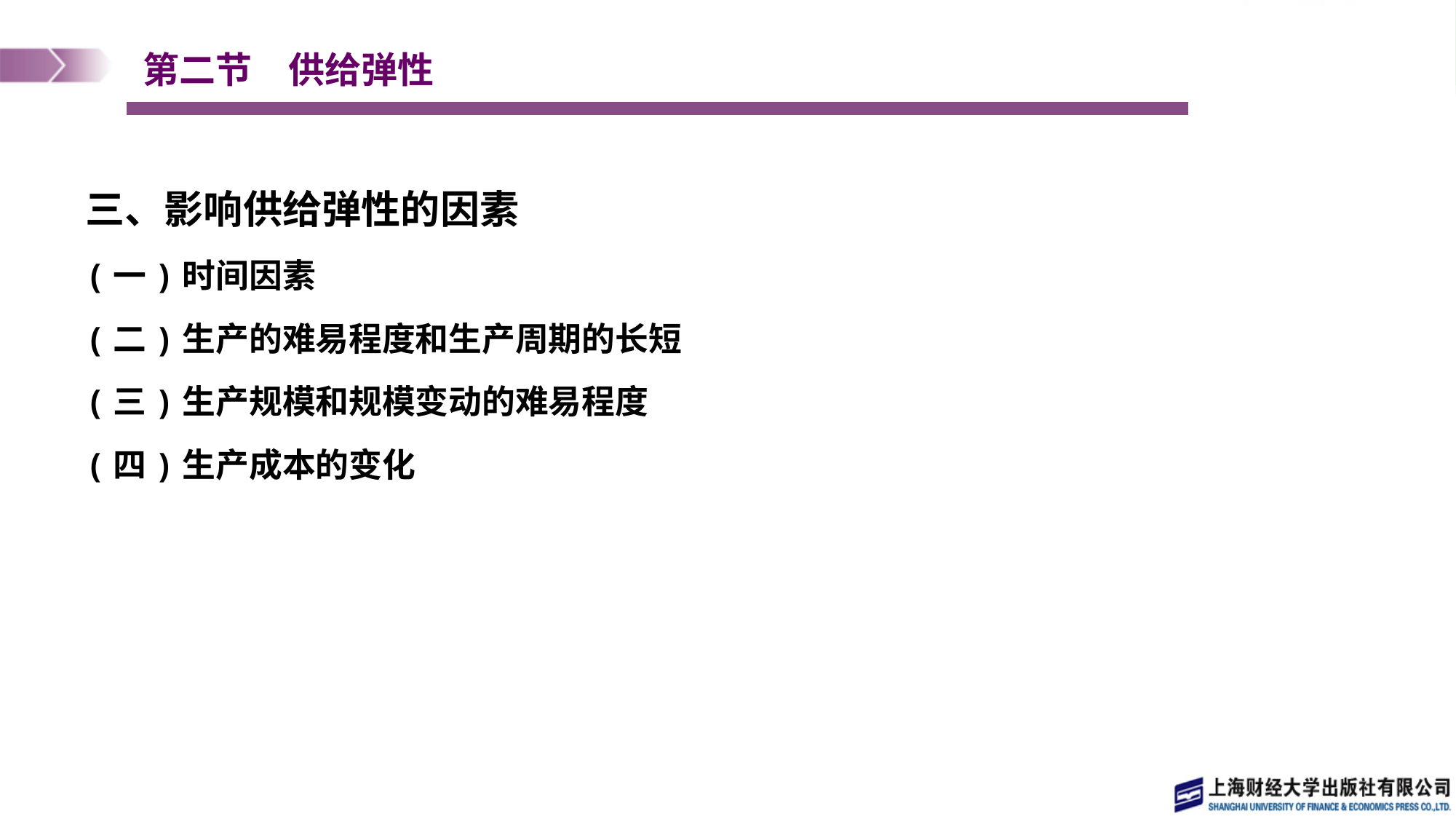

# 第二节　供给弹性
三、影响供给弹性的因素
(一)时间因素
(二)生产的难易程度和生产周期的长短
(三)生产规模和规模变动的难易程度
(四)生产成本的变化